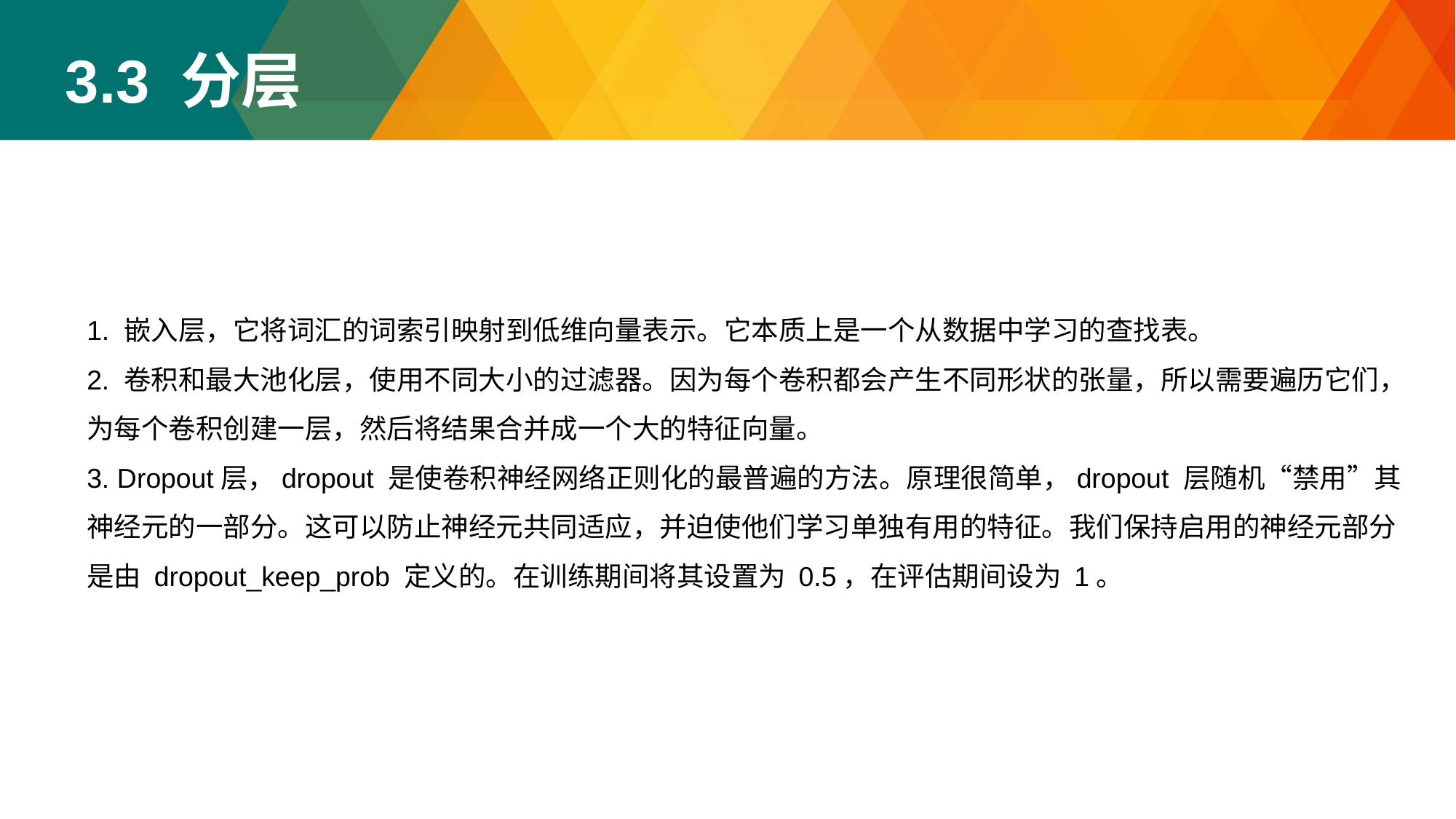

3.3 分层
1. 嵌入层，它将词汇的词索引映射到低维向量表示。它本质上是一个从数据中学习的查找表。
2. 卷积和最大池化层，使用不同大小的过滤器。因为每个卷积都会产生不同形状的张量，所以需要遍历它们，为每个卷积创建一层，然后将结果合并成一个大的特征向量。
3. Dropout层，dropout 是使卷积神经网络正则化的最普遍的方法。原理很简单，dropout 层随机“禁用”其神经元的一部分。这可以防止神经元共同适应，并迫使他们学习单独有用的特征。我们保持启用的神经元部分是由 dropout_keep_prob 定义的。在训练期间将其设置为 0.5，在评估期间设为 1。